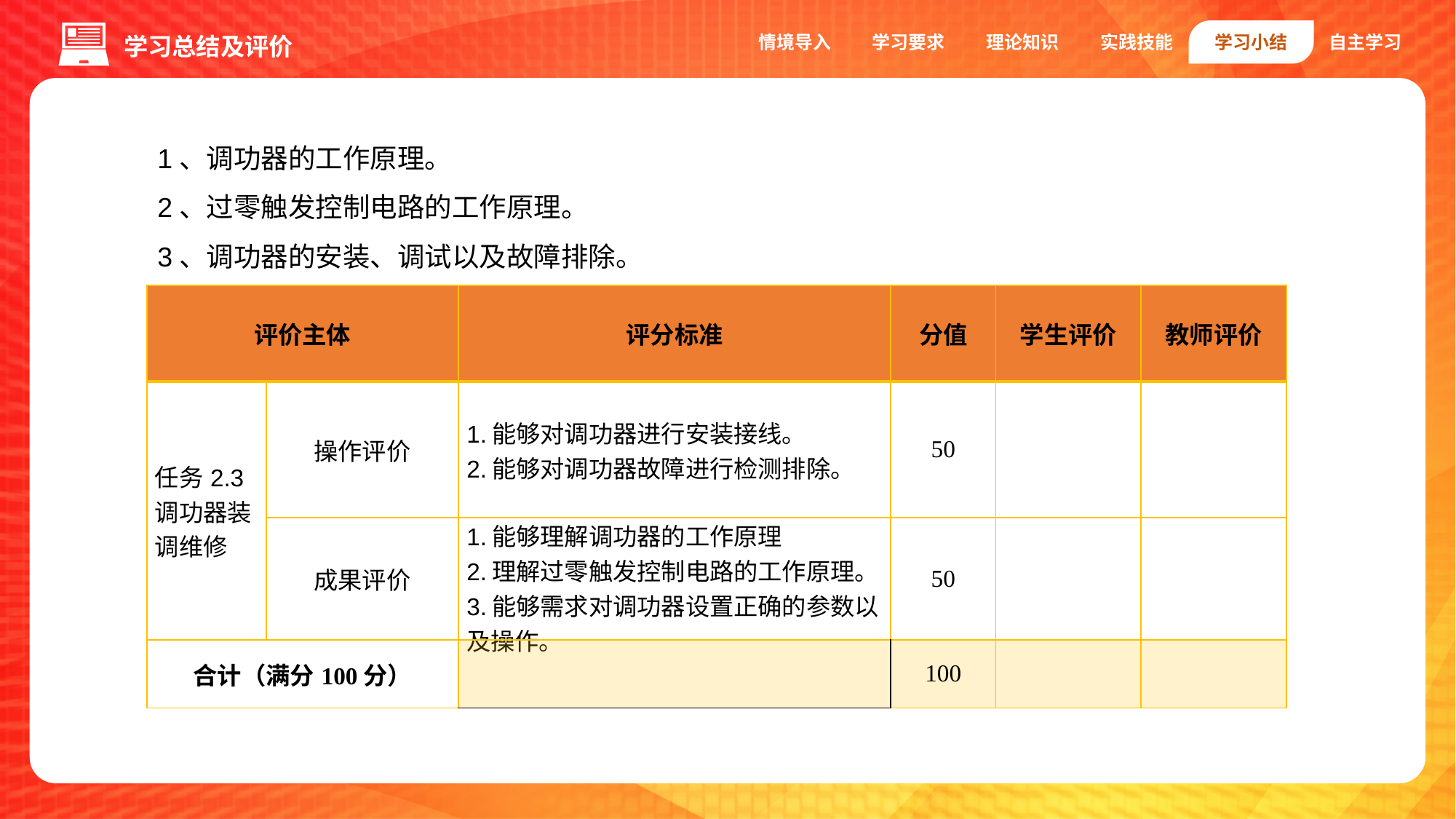

情境导入
学习要求
理论知识
实践技能
学习小结
自主学习

学习总结及评价
1、调功器的工作原理。
2、过零触发控制电路的工作原理。
3、调功器的安装、调试以及故障排除。
| 评价主体 |  | 评分标准 | 分值 | 学生评价 | 教师评价 |
| --- | --- | --- | --- | --- | --- |
| 任务2.3调功器装调维修 | 操作评价 | 1.能够对调功器进行安装接线。 2.能够对调功器故障进行检测排除。 | 50 |  |  |
|  | 成果评价 | 1.能够理解调功器的工作原理 2.理解过零触发控制电路的工作原理。3.能够需求对调功器设置正确的参数以及操作。 | 50 |  |  |
| 合计（满分100分） |  |  | 100 |  |  |